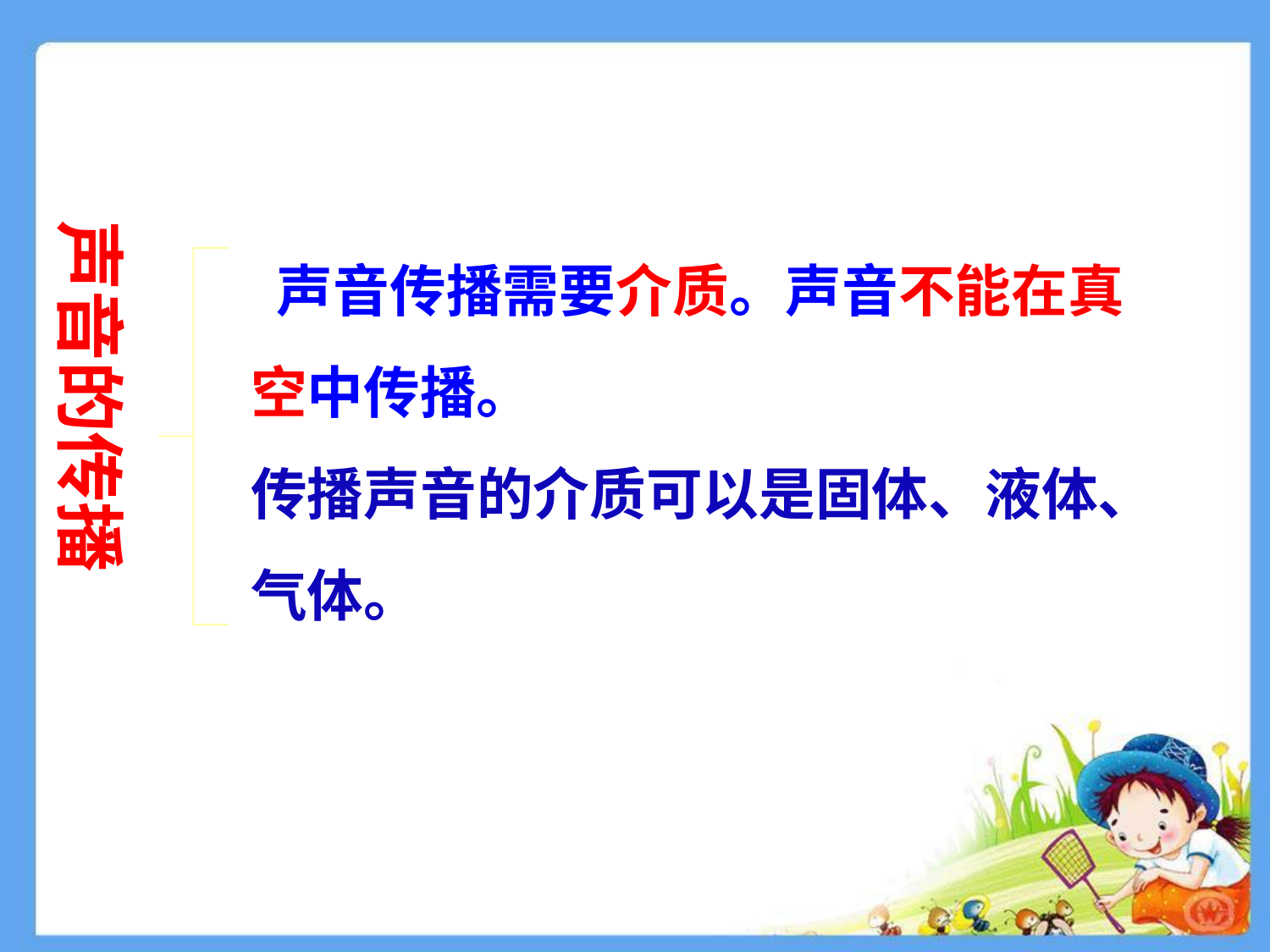

声音的传播
 声音传播需要介质。声音不能在真空中传播。
传播声音的介质可以是固体、液体、气体。